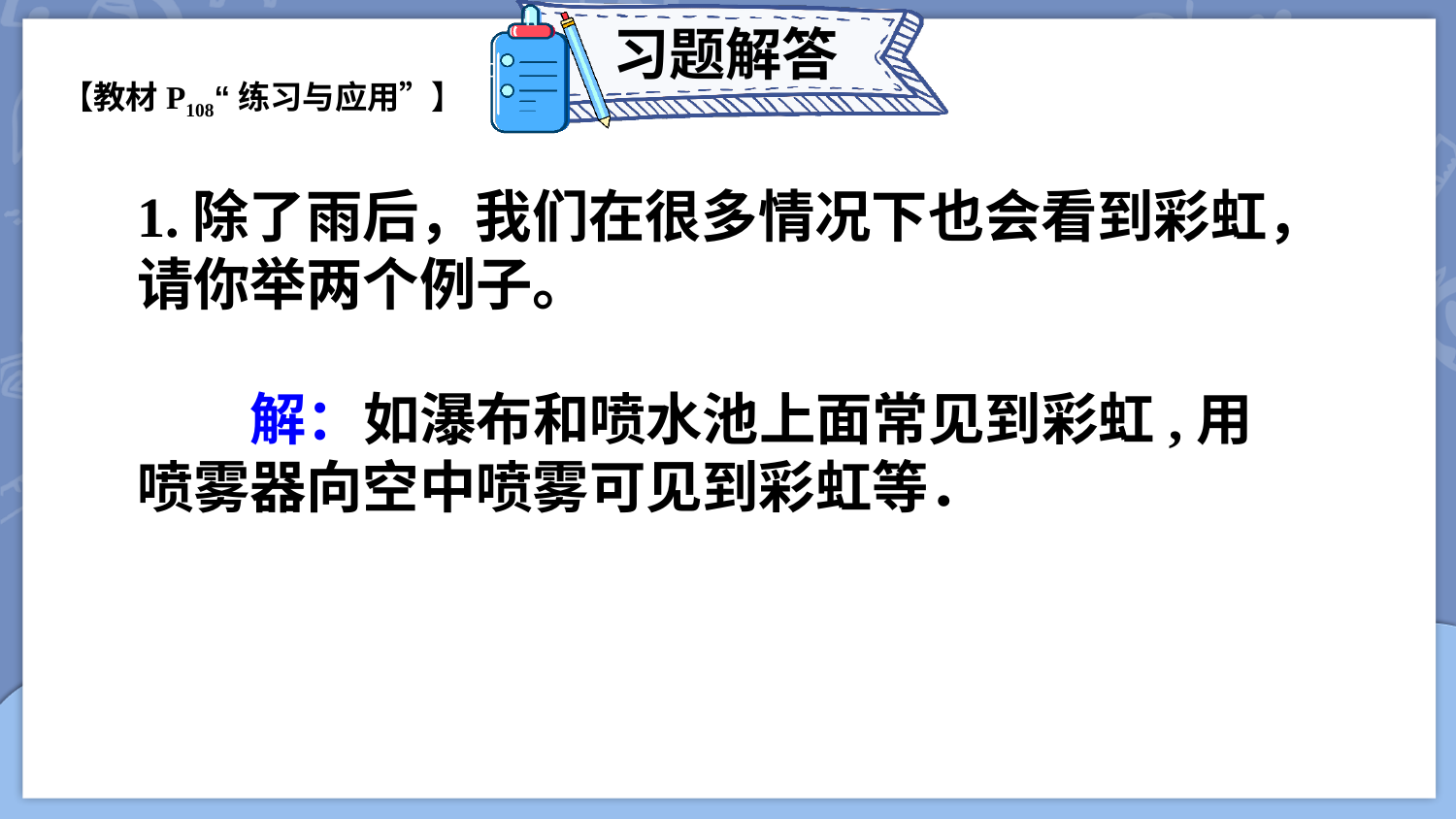

习题解答
【教材P108“练习与应用”】
1.除了雨后，我们在很多情况下也会看到彩虹，请你举两个例子。
解：如瀑布和喷水池上面常见到彩虹,用喷雾器向空中喷雾可见到彩虹等．